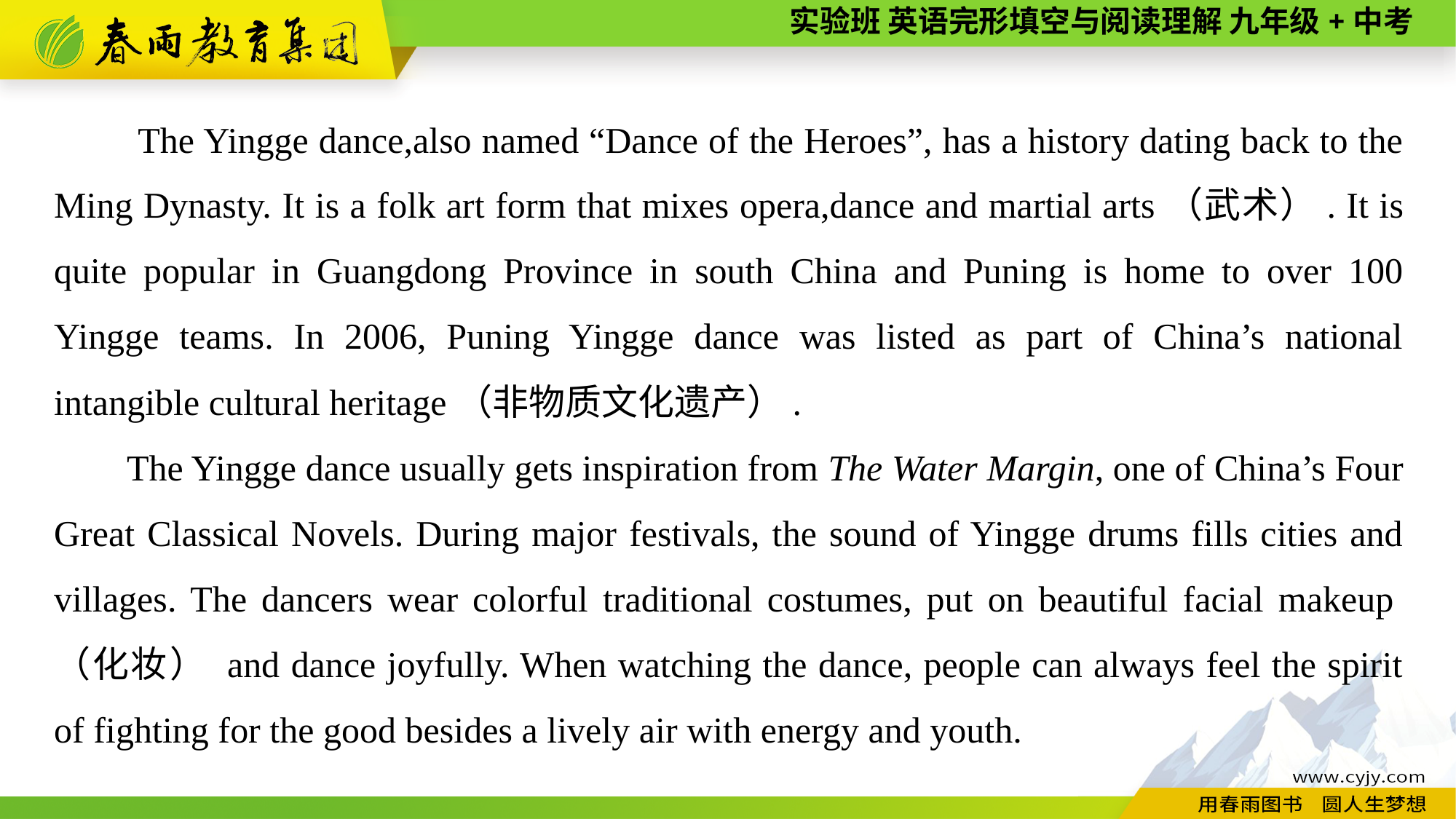

The Yingge dance,also named “Dance of the Heroes”, has a history dating back to the Ming Dynasty. It is a folk art form that mixes opera,dance and martial arts（武术）. It is quite popular in Guangdong Province in south China and Puning is home to over 100 Yingge teams. In 2006, Puning Yingge dance was listed as part of China’s national intangible cultural heritage（非物质文化遗产）.
The Yingge dance usually gets inspiration from The Water Margin, one of China’s Four Great Classical Novels. During major festivals, the sound of Yingge drums fills cities and villages. The dancers wear colorful traditional costumes, put on beautiful facial makeup（化妆） and dance joyfully. When watching the dance, people can always feel the spirit of fighting for the good besides a lively air with energy and youth.